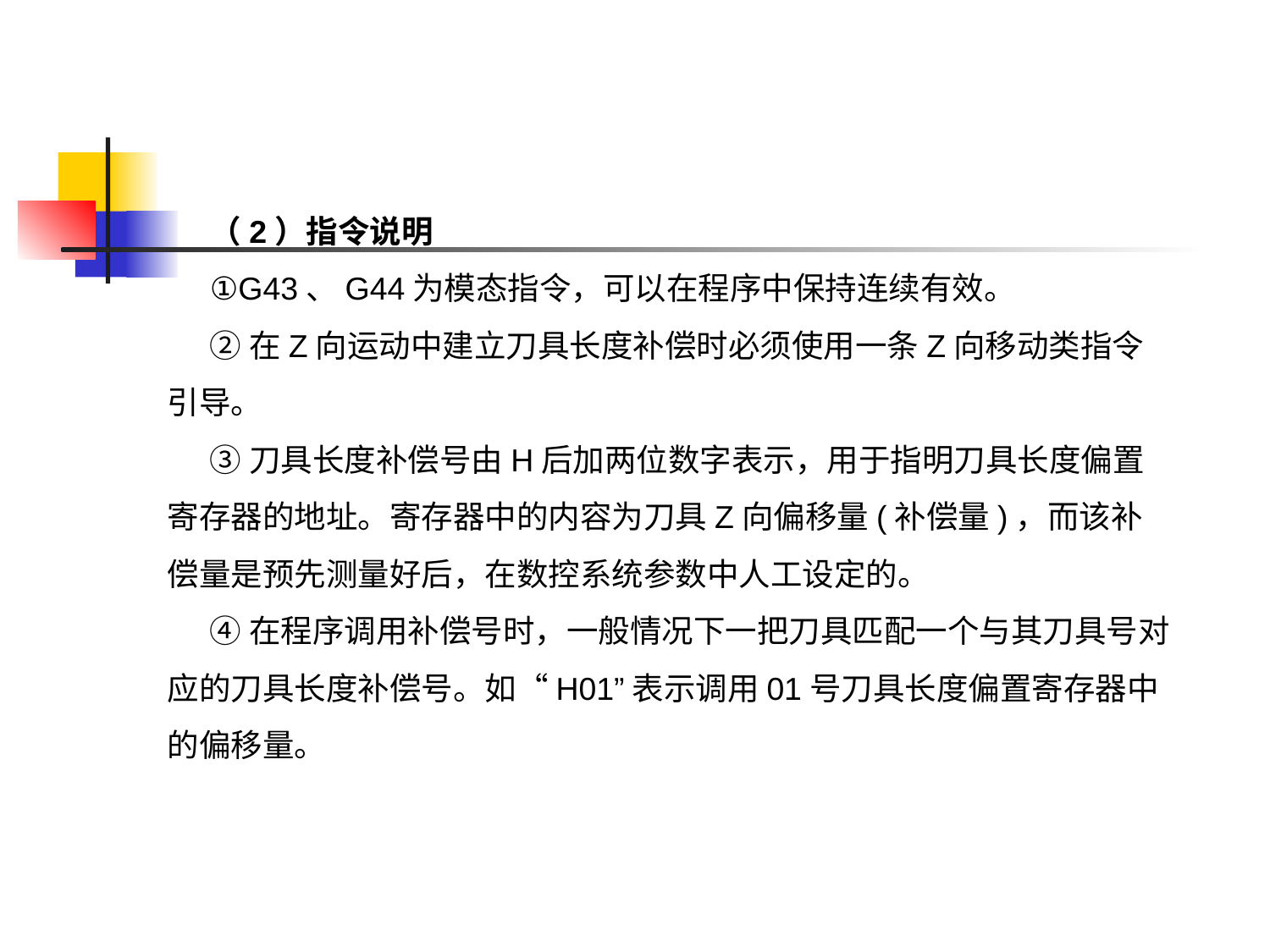

（2）指令说明
①G43、G44为模态指令，可以在程序中保持连续有效。
②在Z向运动中建立刀具长度补偿时必须使用一条Z向移动类指令引导。
③刀具长度补偿号由H后加两位数字表示，用于指明刀具长度偏置寄存器的地址。寄存器中的内容为刀具Z向偏移量(补偿量)，而该补偿量是预先测量好后，在数控系统参数中人工设定的。
④在程序调用补偿号时，一般情况下一把刀具匹配一个与其刀具号对应的刀具长度补偿号。如“H01”表示调用01号刀具长度偏置寄存器中的偏移量。